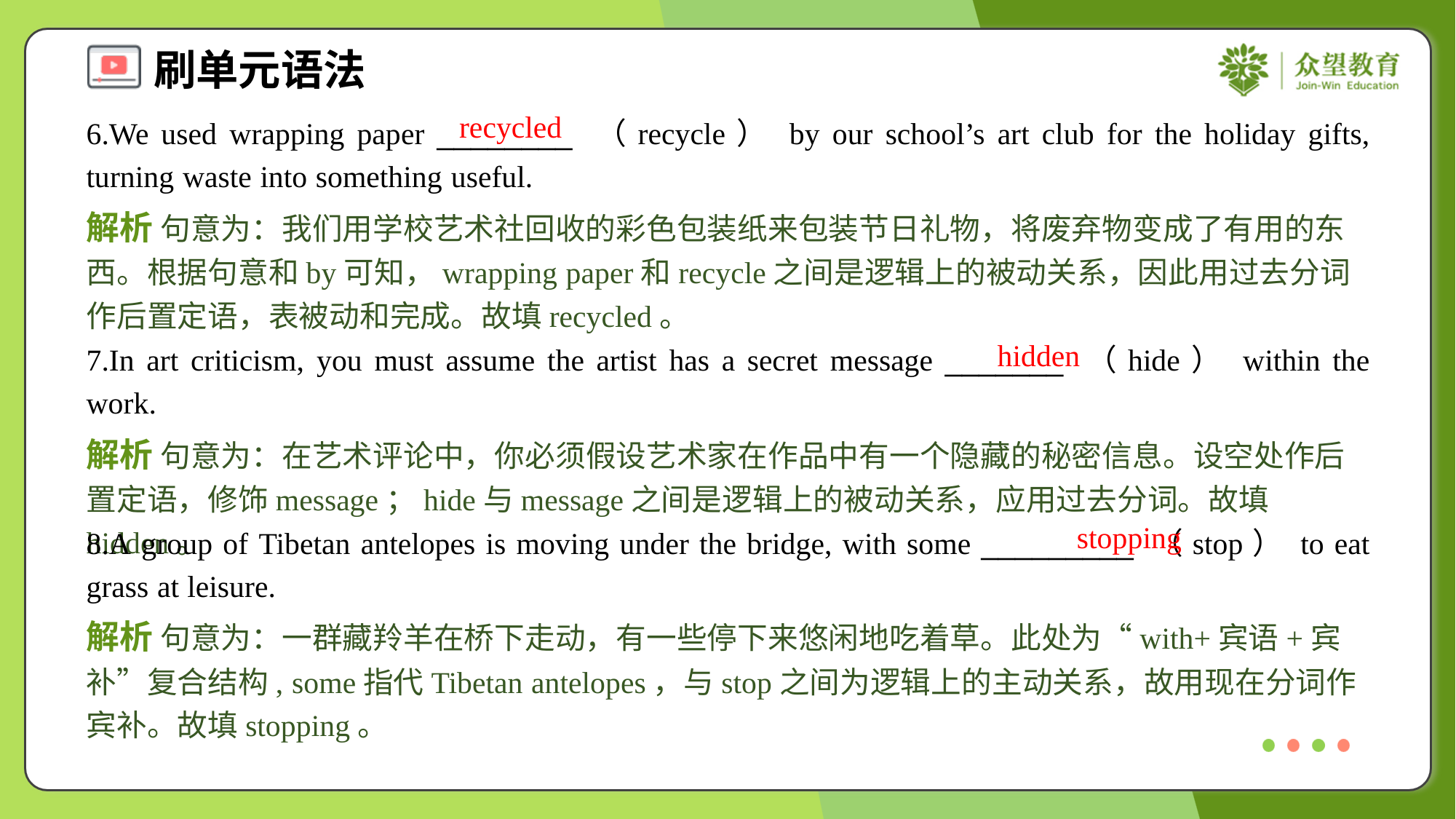

recycled
6.We used wrapping paper ________ （recycle） by our school’s art club for the holiday gifts, turning waste into something useful.
解析 句意为：我们用学校艺术社回收的彩色包装纸来包装节日礼物，将废弃物变成了有用的东西。根据句意和by可知，wrapping paper和recycle之间是逻辑上的被动关系，因此用过去分词作后置定语，表被动和完成。故填recycled。
hidden
7.In art criticism, you must assume the artist has a secret message _______ （hide） within the work.
解析 句意为：在艺术评论中，你必须假设艺术家在作品中有一个隐藏的秘密信息。设空处作后置定语，修饰message；hide与message之间是逻辑上的被动关系，应用过去分词。故填hidden。
stopping
8.A group of Tibetan antelopes is moving under the bridge, with some _________ （stop） to eat grass at leisure.
解析 句意为：一群藏羚羊在桥下走动，有一些停下来悠闲地吃着草。此处为“with+宾语+宾补”复合结构, some指代Tibetan antelopes，与stop之间为逻辑上的主动关系，故用现在分词作宾补。故填stopping。